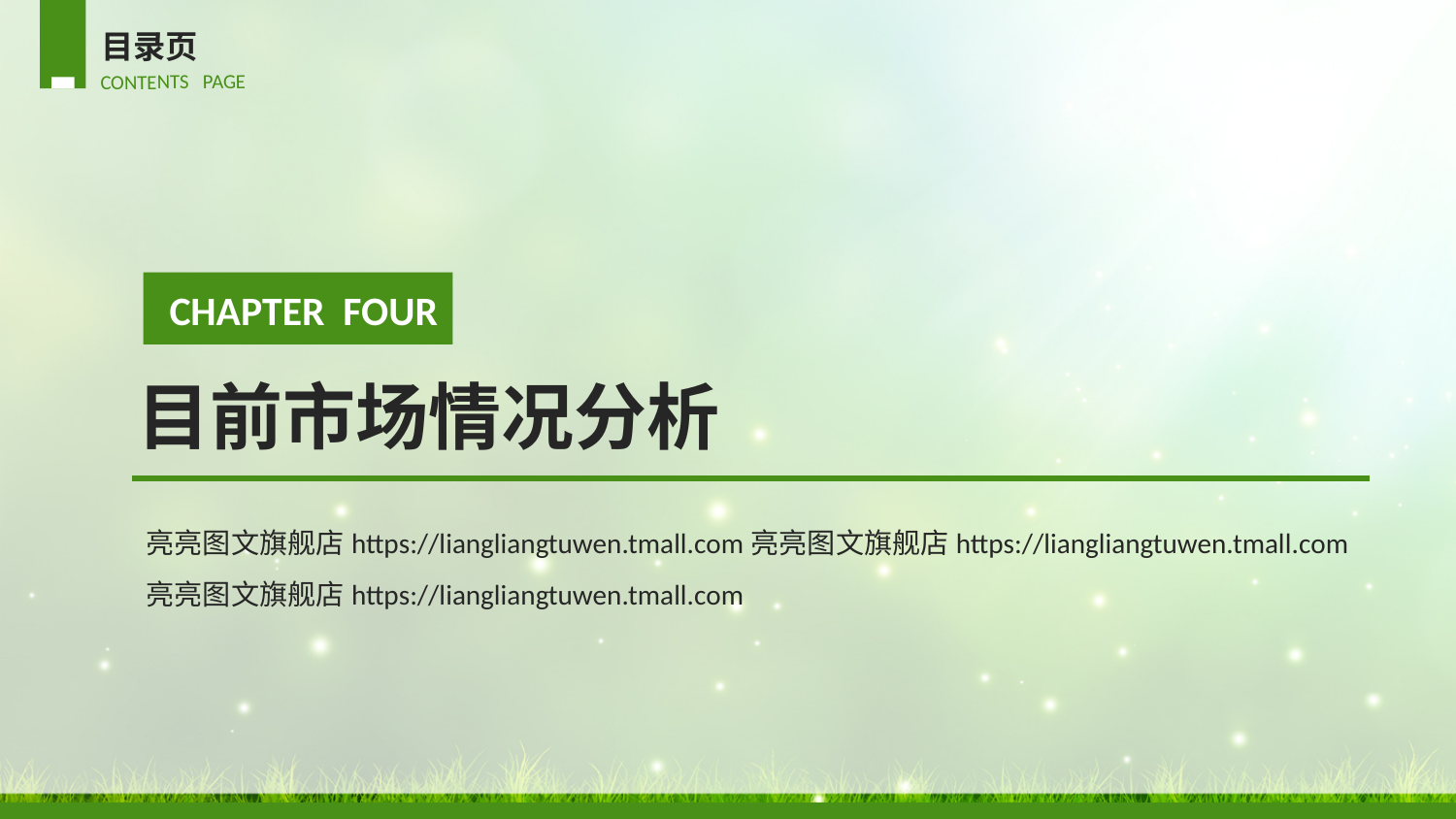

目录页
CONTENTS   PAGE

CHAPTER  FOUR
目前市场情况分析
亮亮图文旗舰店https://liangliangtuwen.tmall.com亮亮图文旗舰店https://liangliangtuwen.tmall.com
亮亮图文旗舰店https://liangliangtuwen.tmall.com